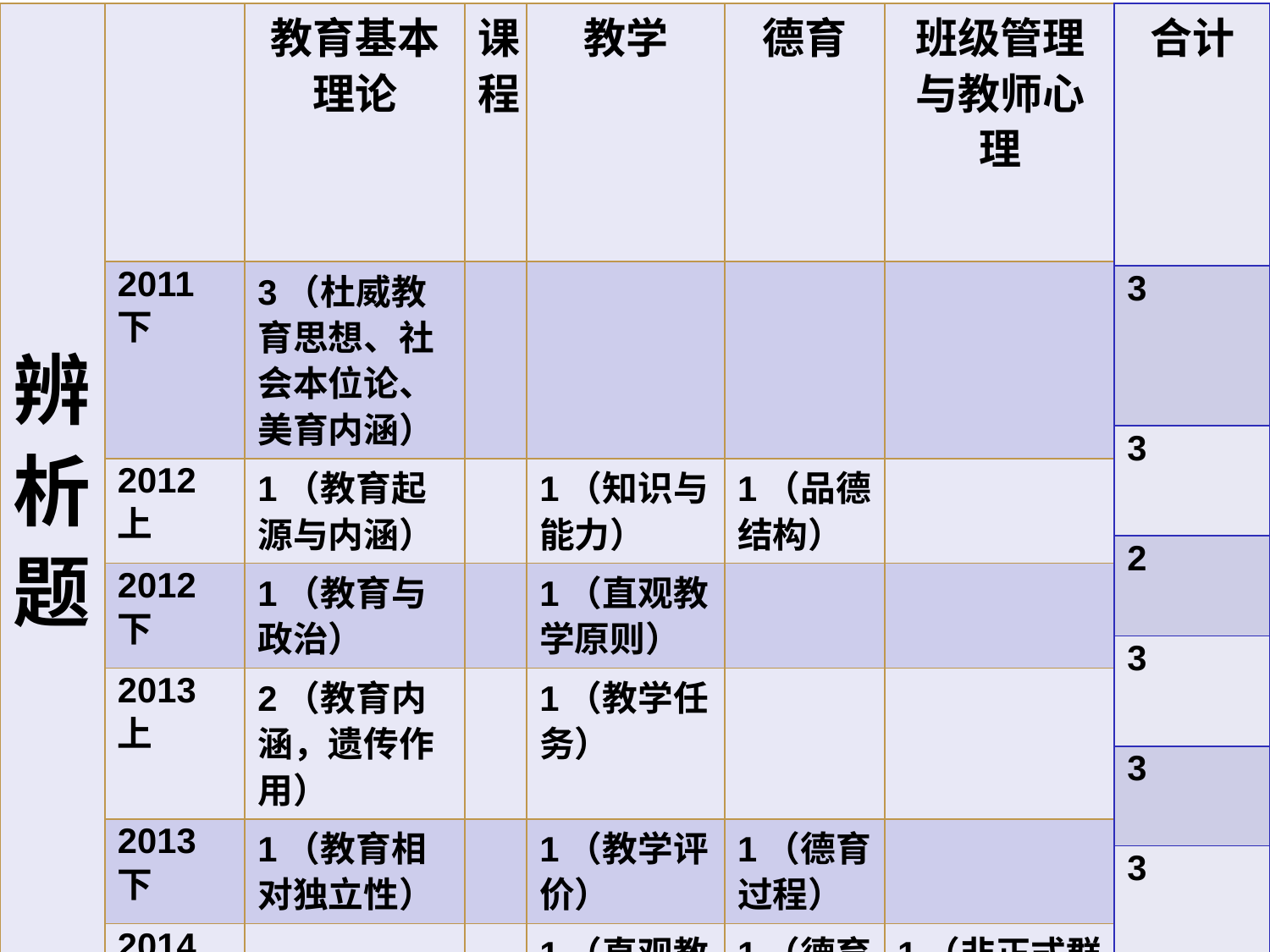

| 辨析题 |  | 教育基本理论 | 课程 | 教学 | 德育 | 班级管理与教师心理 |
| --- | --- | --- | --- | --- | --- | --- |
|  | 2011下 | 3（杜威教育思想、社会本位论、美育内涵） |  |  |  |  |
|  | 2012上 | 1（教育起源与内涵） |  | 1（知识与能力） | 1（品德结构） |  |
|  | 2012下 | 1（教育与政治） |  | 1（直观教学原则） |  |  |
|  | 2013上 | 2（教育内涵，遗传作用） |  | 1（教学任务） |  |  |
|  | 2013下 | 1（教育相对独立性） |  | 1（教学评价） | 1（德育过程） |  |
|  | 2014上 |  |  | 1（直观教学） | 1（德育内涵） | 1（非正式群体） |
| 合计 |
| --- |
| 3 |
| 3 |
| 2 |
| 3 |
| 3 |
| 3 |